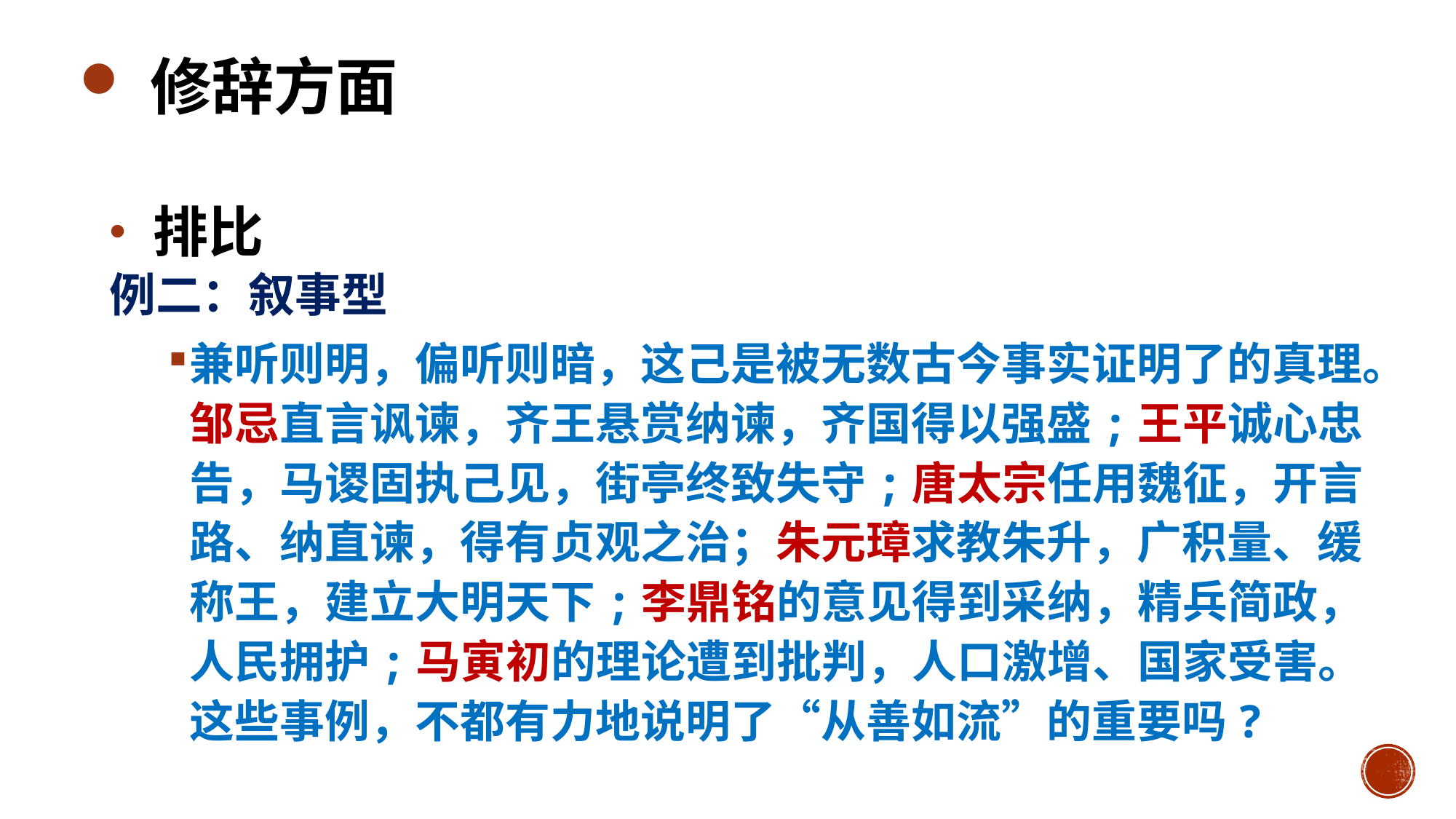

修辞方面

 排比
例二：叙事型
兼听则明，偏听则暗，这己是被无数古今事实证明了的真理。邹忌直言讽谏，齐王悬赏纳谏，齐国得以强盛;王平诚心忠告，马谡固执己见，街亭终致失守;唐太宗任用魏征，开言路、纳直谏，得有贞观之治；朱元璋求教朱升，广积量、缓称王，建立大明天下;李鼎铭的意见得到采纳，精兵简政，人民拥护;马寅初的理论遭到批判，人口激增、国家受害。这些事例，不都有力地说明了“从善如流”的重要吗?